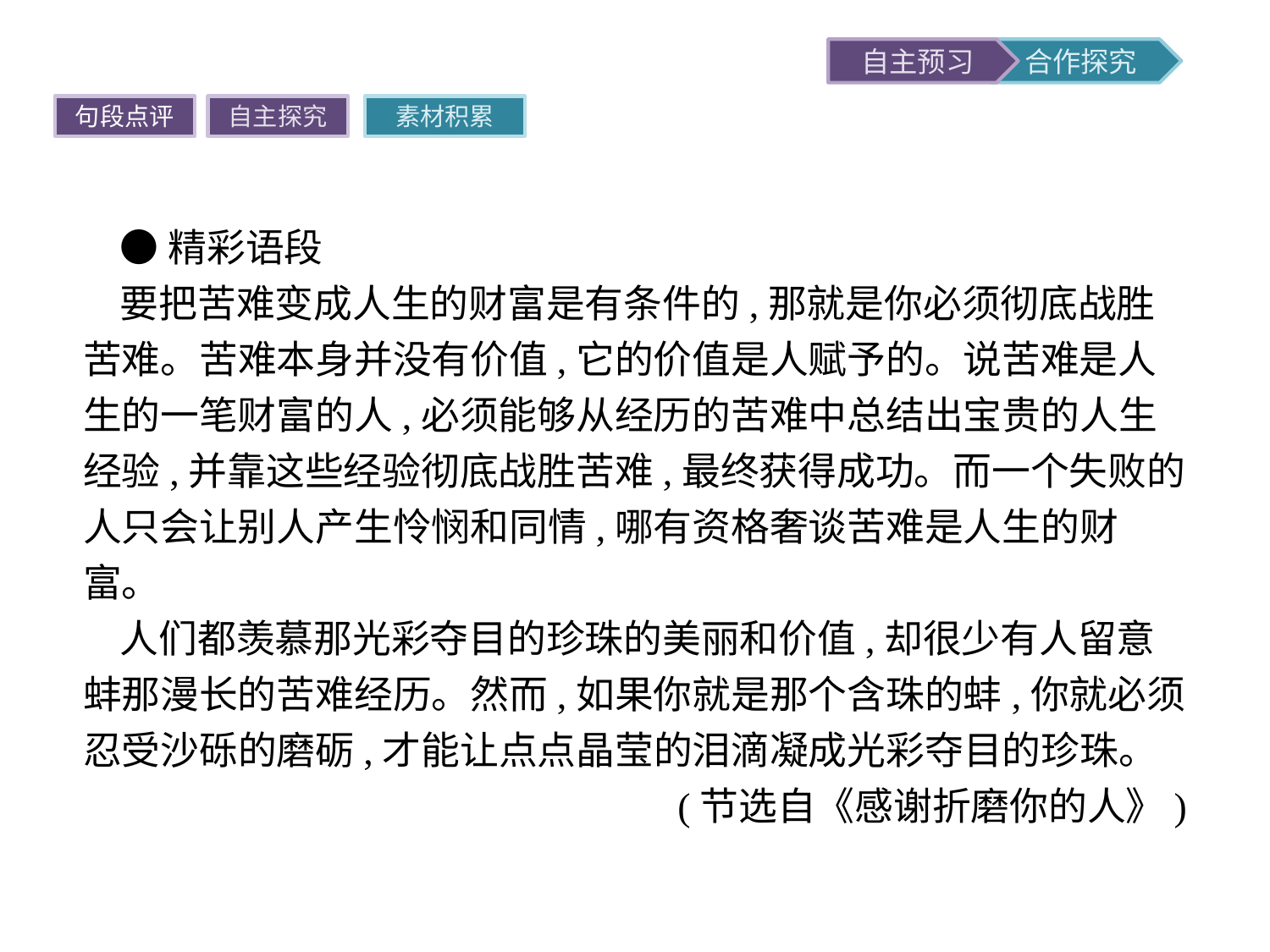

句段点评
自主探究
素材积累
●精彩语段
要把苦难变成人生的财富是有条件的,那就是你必须彻底战胜苦难。苦难本身并没有价值,它的价值是人赋予的。说苦难是人生的一笔财富的人,必须能够从经历的苦难中总结出宝贵的人生经验,并靠这些经验彻底战胜苦难,最终获得成功。而一个失败的人只会让别人产生怜悯和同情,哪有资格奢谈苦难是人生的财富。
人们都羡慕那光彩夺目的珍珠的美丽和价值,却很少有人留意蚌那漫长的苦难经历。然而,如果你就是那个含珠的蚌,你就必须忍受沙砾的磨砺,才能让点点晶莹的泪滴凝成光彩夺目的珍珠。
(节选自《感谢折磨你的人》)